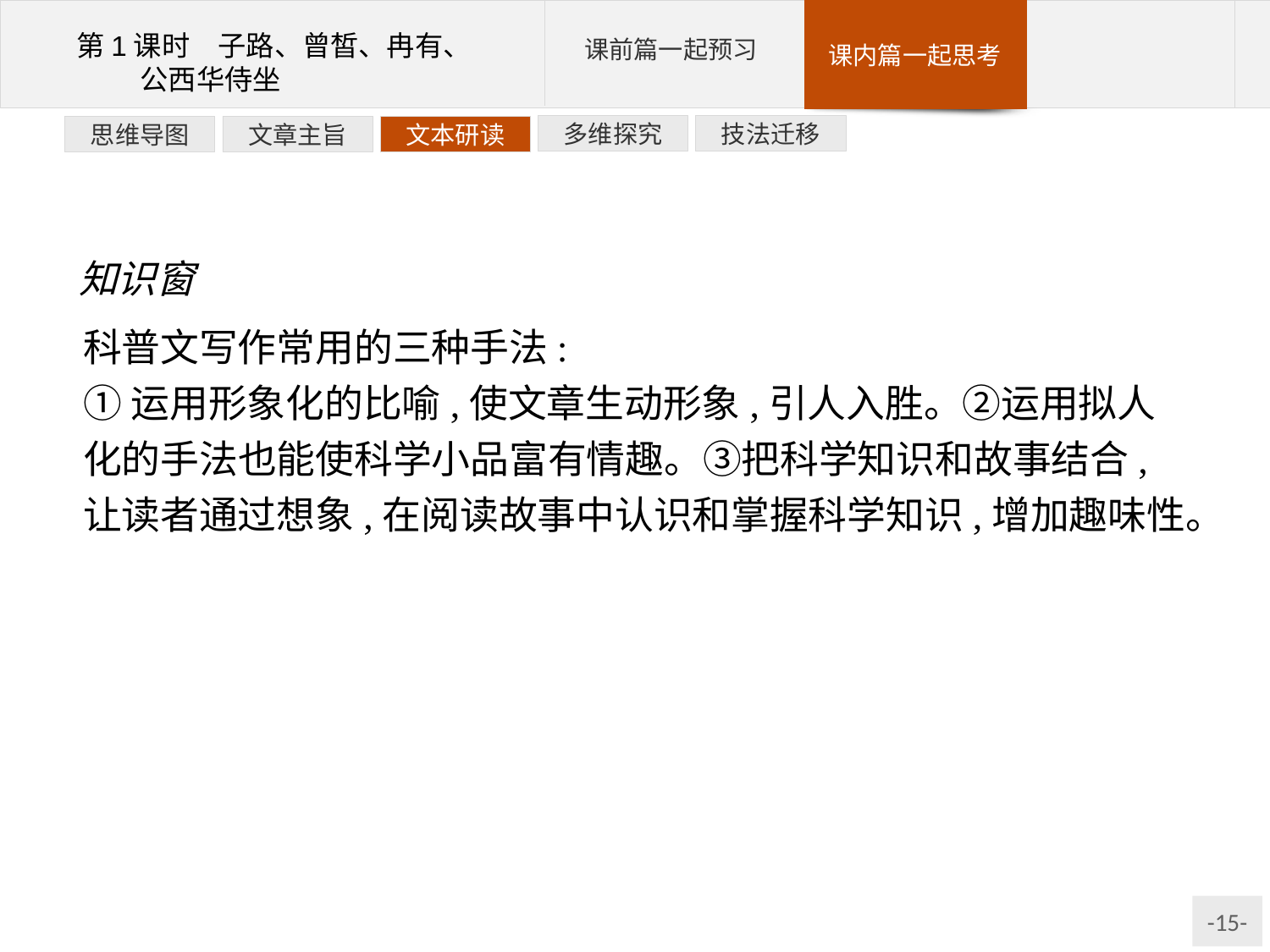

技法迁移
多维探究
文本研读
文章主旨
思维导图
知识窗
科普文写作常用的三种手法:
①运用形象化的比喻,使文章生动形象,引人入胜。②运用拟人化的手法也能使科学小品富有情趣。③把科学知识和故事结合,让读者通过想象,在阅读故事中认识和掌握科学知识,增加趣味性。